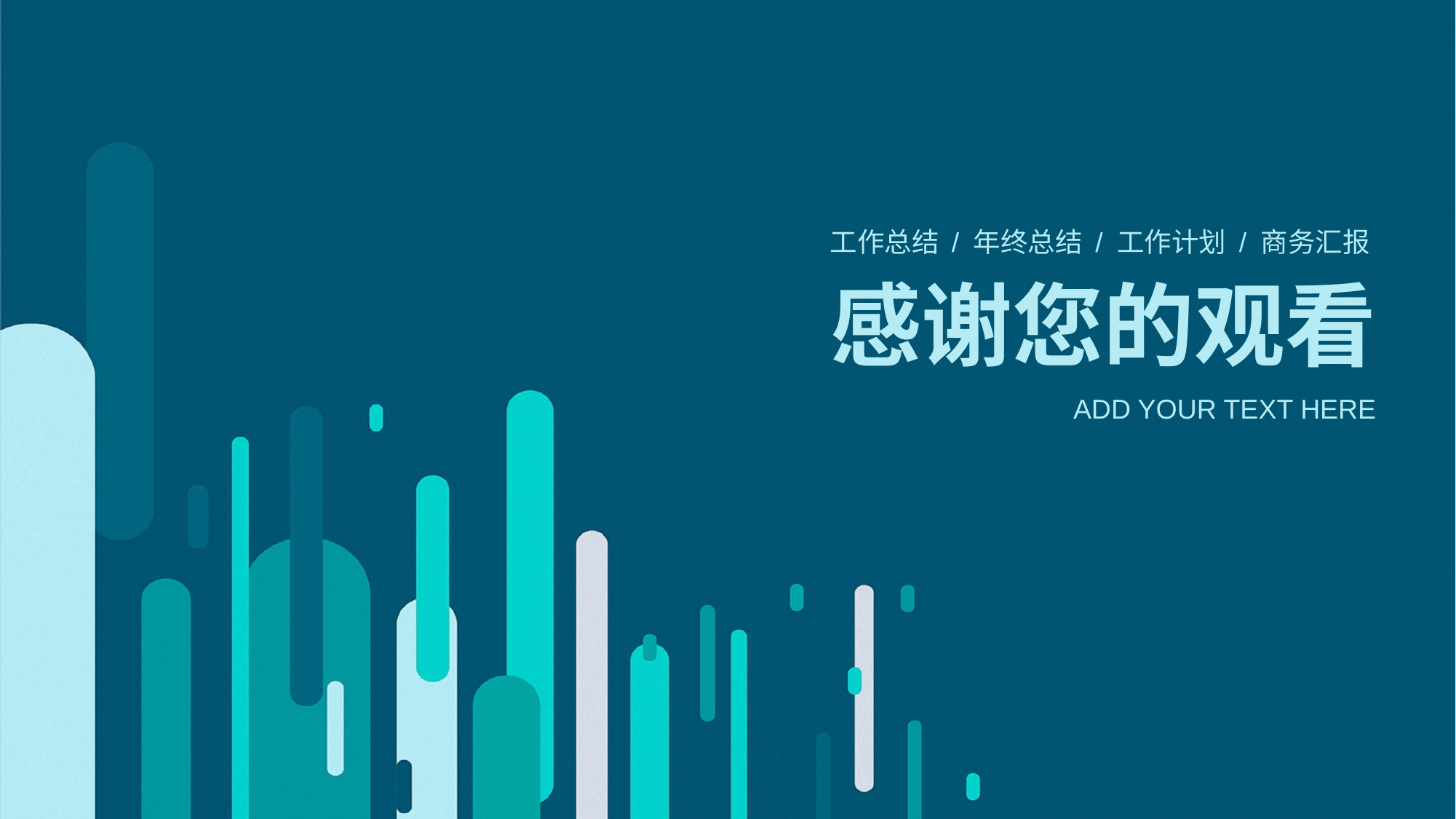

工作总结 / 年终总结 / 工作计划 / 商务汇报
感谢您的观看
ADD YOUR TEXT HERE